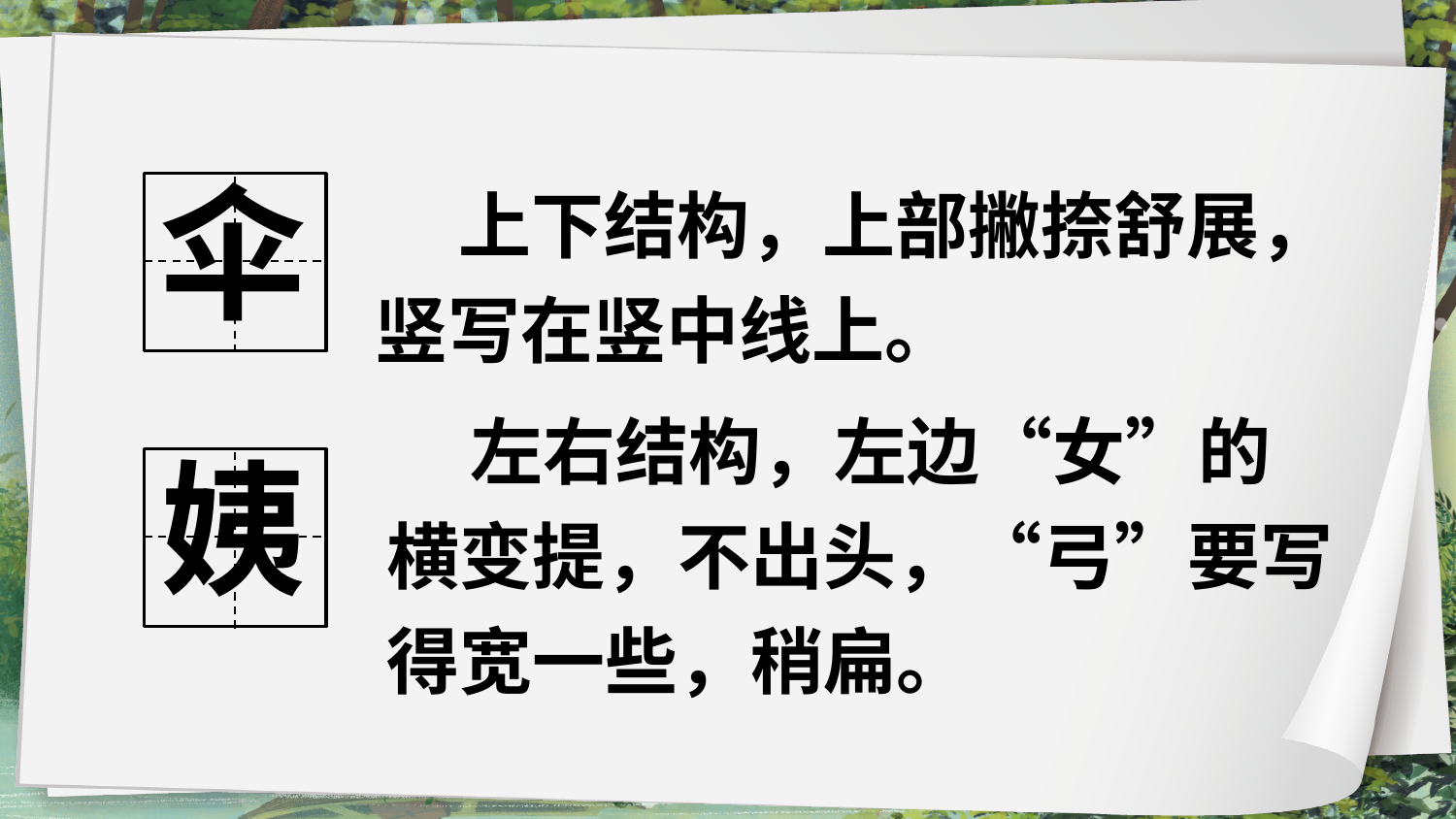

伞

    上下结构，上部撇捺舒展，竖写在竖中线上。
    左右结构，左边“女”的横变提，不出头，“弓”要写得宽一些，稍扁。
姨